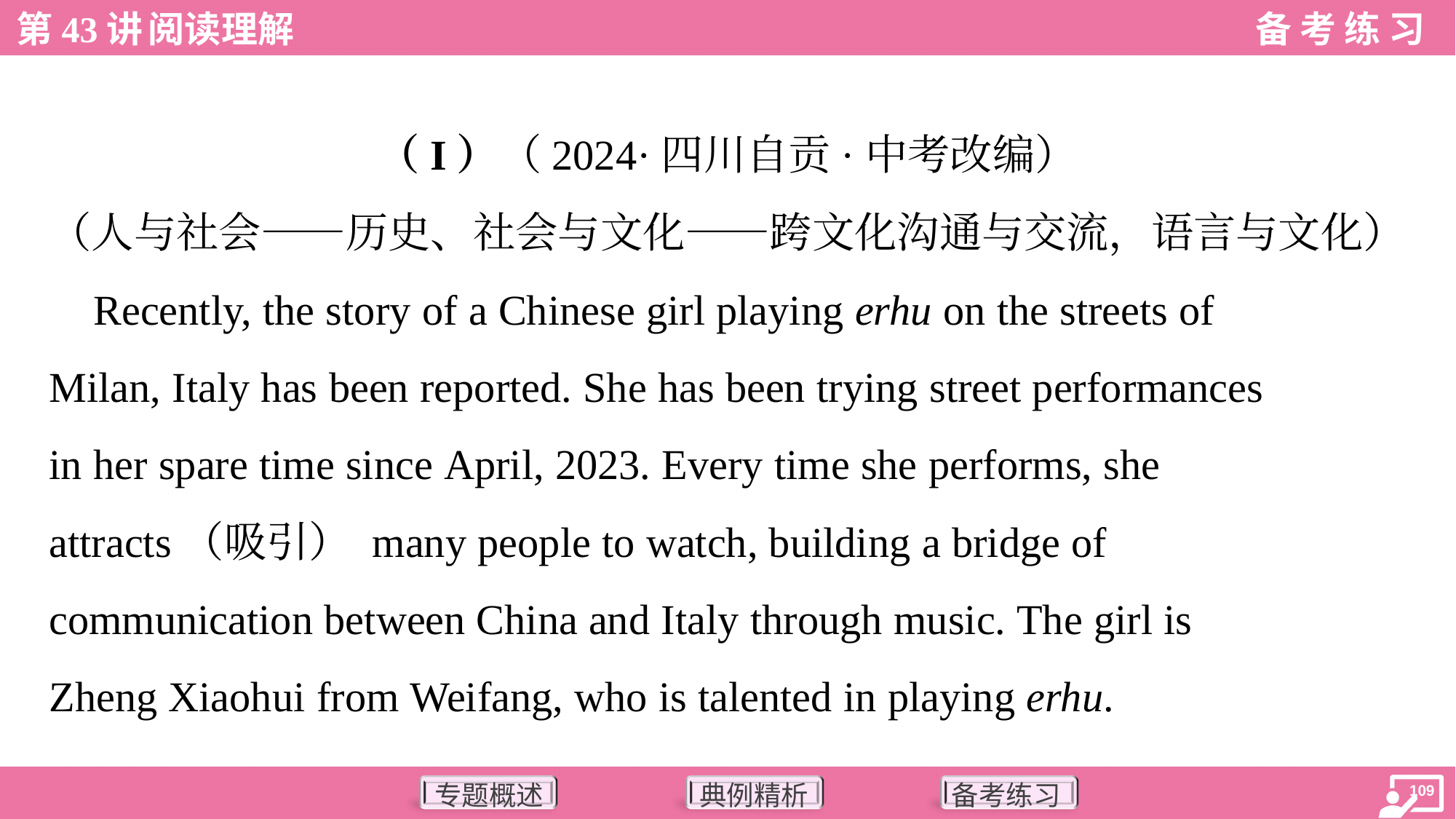

（I）（2024·四川自贡·中考改编）
（人与社会——历史、社会与文化——跨文化沟通与交流，语言与文化）
    Recently, the story of a Chinese girl playing erhu on the streets of
Milan, Italy has been reported. She has been trying street performances
in her spare time since April, 2023. Every time she performs, she
attracts（吸引） many people to watch, building a bridge of
communication between China and Italy through music. The girl is
Zheng Xiaohui from Weifang, who is talented in playing erhu.